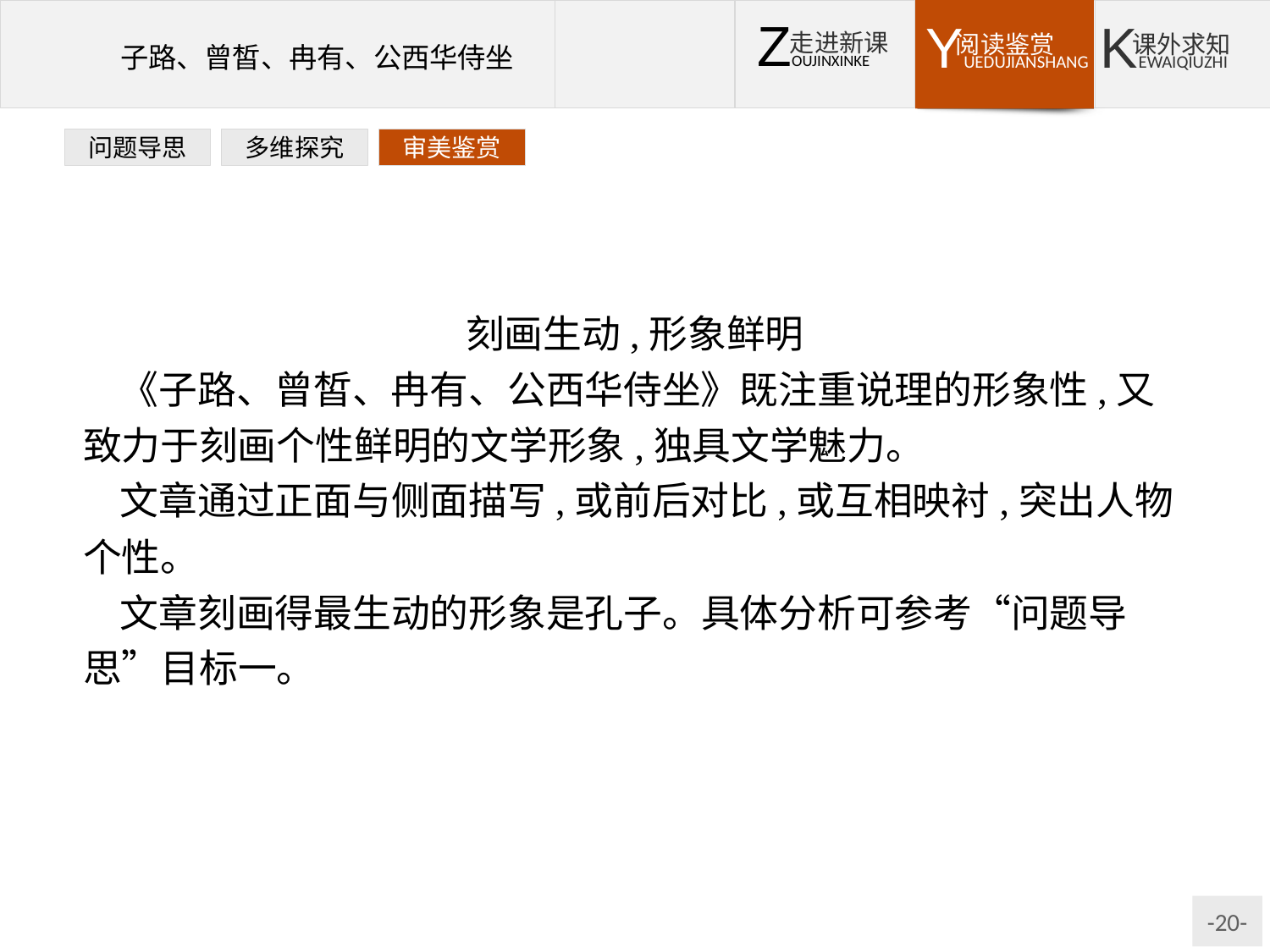

问题导思
多维探究
审美鉴赏
刻画生动,形象鲜明
《子路、曾皙、冉有、公西华侍坐》既注重说理的形象性,又致力于刻画个性鲜明的文学形象,独具文学魅力。
文章通过正面与侧面描写,或前后对比,或互相映衬,突出人物个性。
文章刻画得最生动的形象是孔子。具体分析可参考“问题导思”目标一。